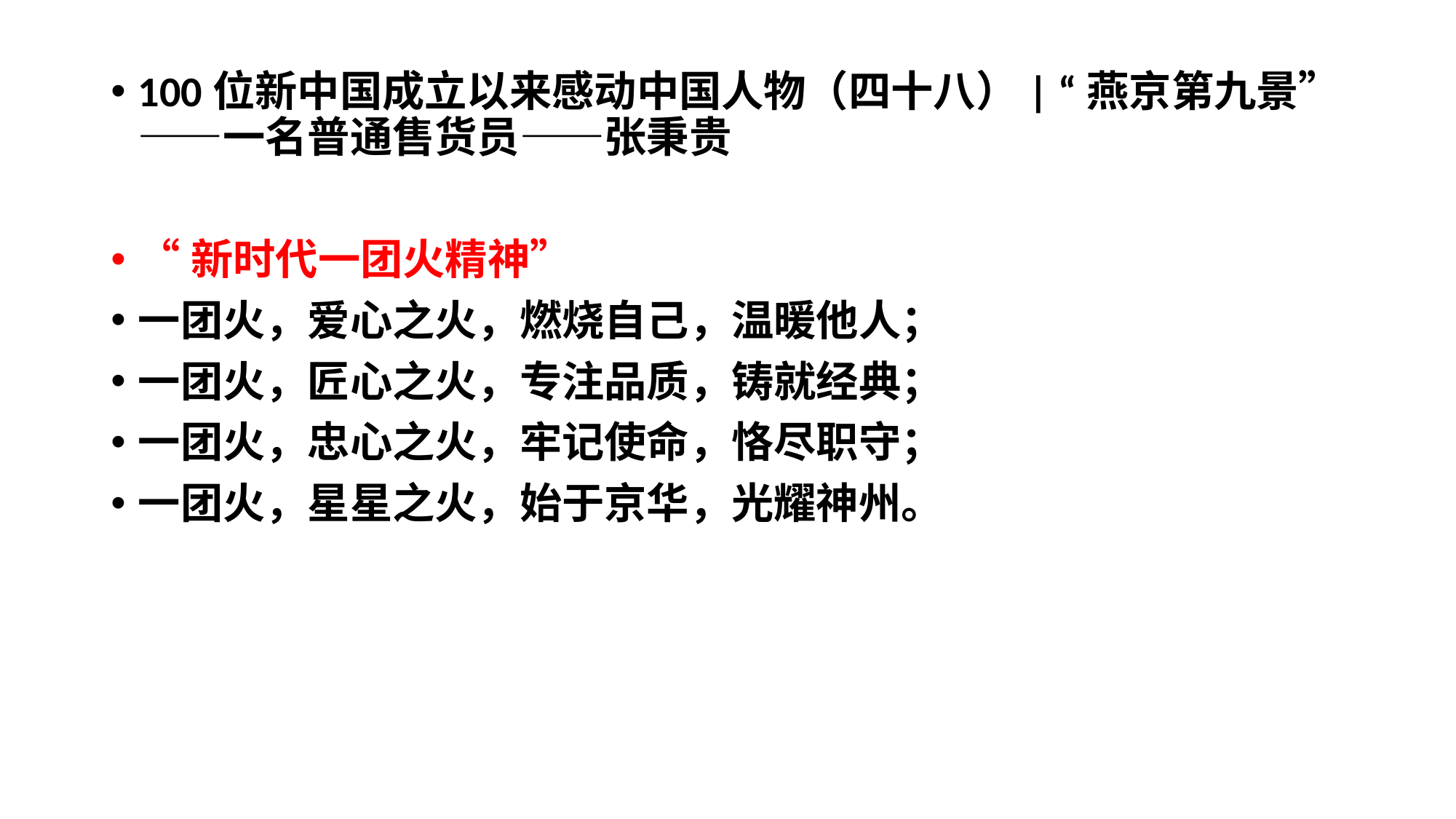

100位新中国成立以来感动中国人物（四十八）| “燕京第九景”——一名普通售货员——张秉贵

“新时代一团火精神”
一团火，爱心之火，燃烧自己，温暖他人；
一团火，匠心之火，专注品质，铸就经典；
一团火，忠心之火，牢记使命，恪尽职守；
一团火，星星之火，始于京华，光耀神州。